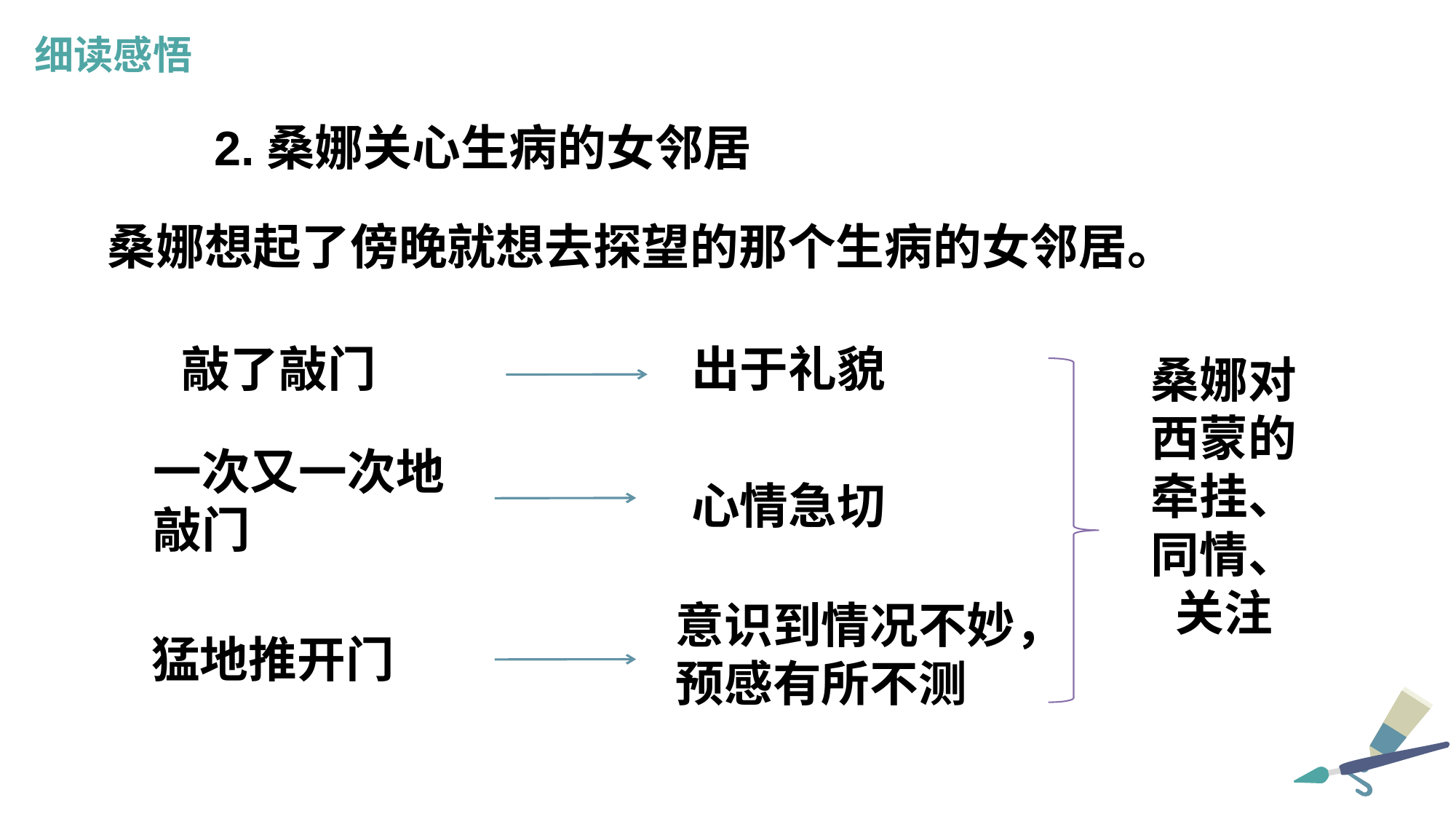

细读感悟
2.桑娜关心生病的女邻居
桑娜想起了傍晚就想去探望的那个生病的女邻居。
敲了敲门
出于礼貌
桑娜对西蒙的牵挂、同情、关注

一次又一次地敲门
心情急切
意识到情况不妙，预感有所不测
猛地推开门